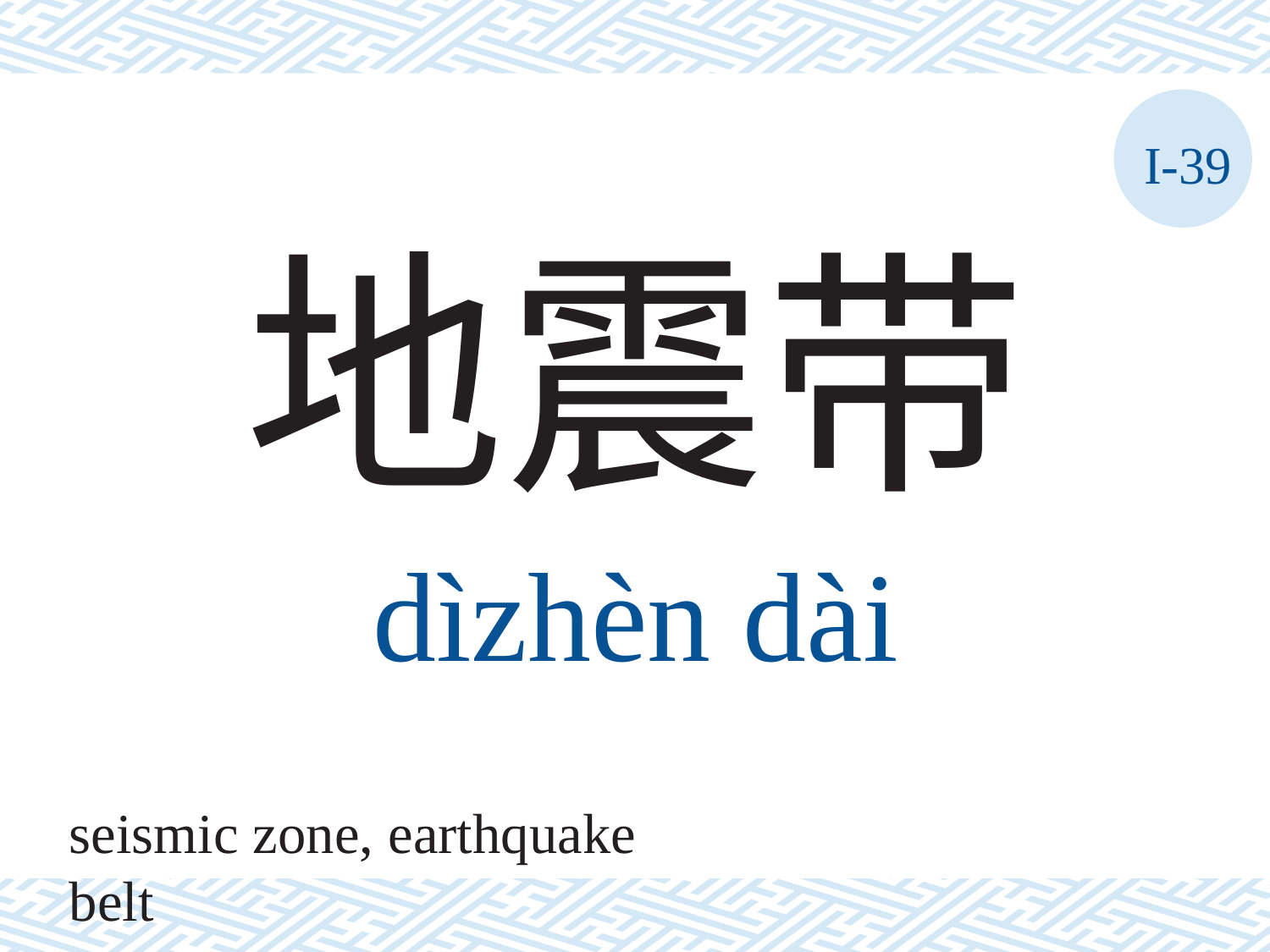

I-39
地震带
dìzhèn	dài
seismic zone, earthquake belt